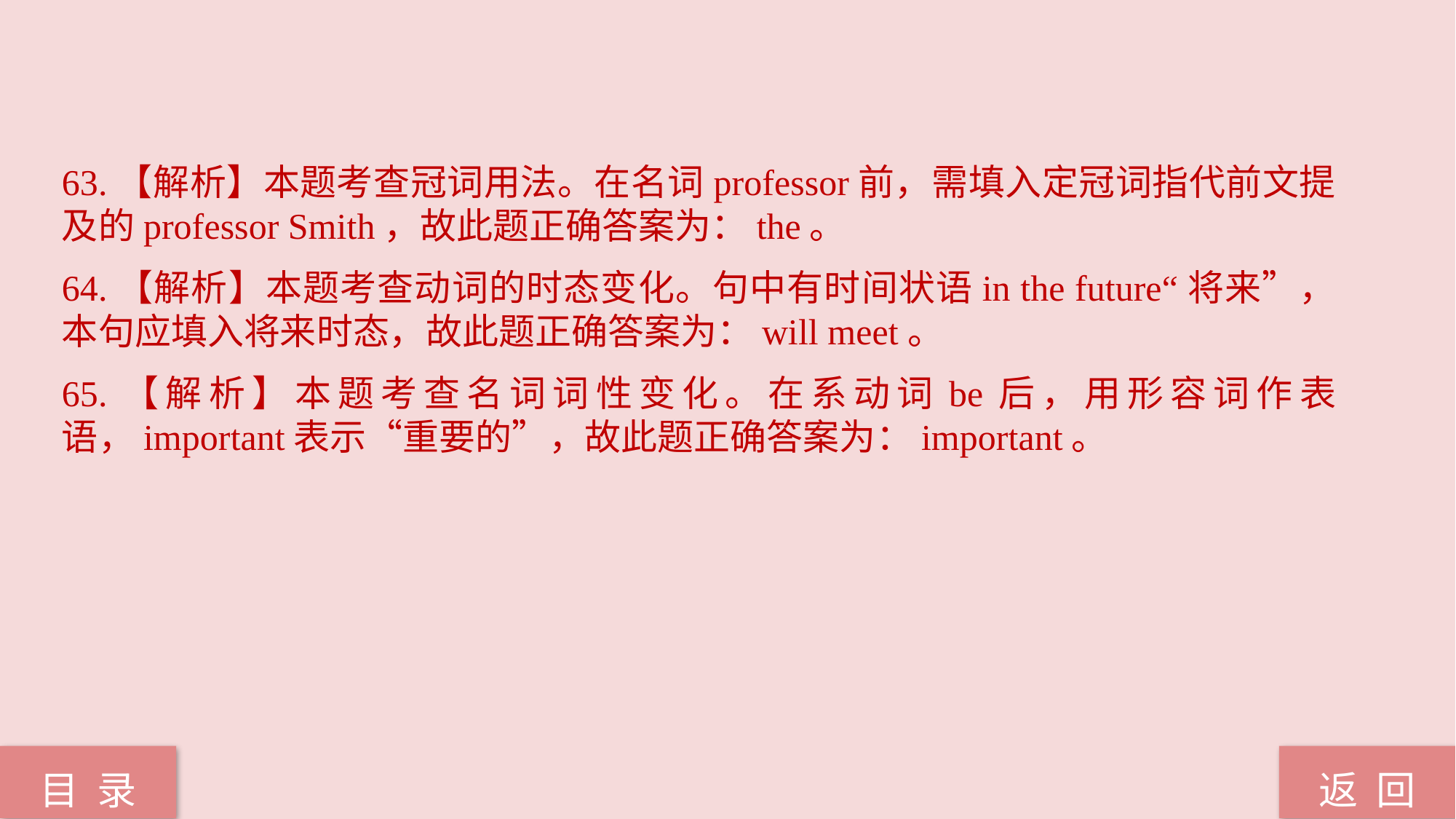

63.【解析】本题考查冠词用法。在名词professor前，需填入定冠词指代前文提及的professor Smith，故此题正确答案为：the。
64.【解析】本题考查动词的时态变化。句中有时间状语in the future“将来”，本句应填入将来时态，故此题正确答案为：will meet。
65.【解析】本题考查名词词性变化。在系动词be后，用形容词作表语，important表示“重要的”，故此题正确答案为：important。
返  回